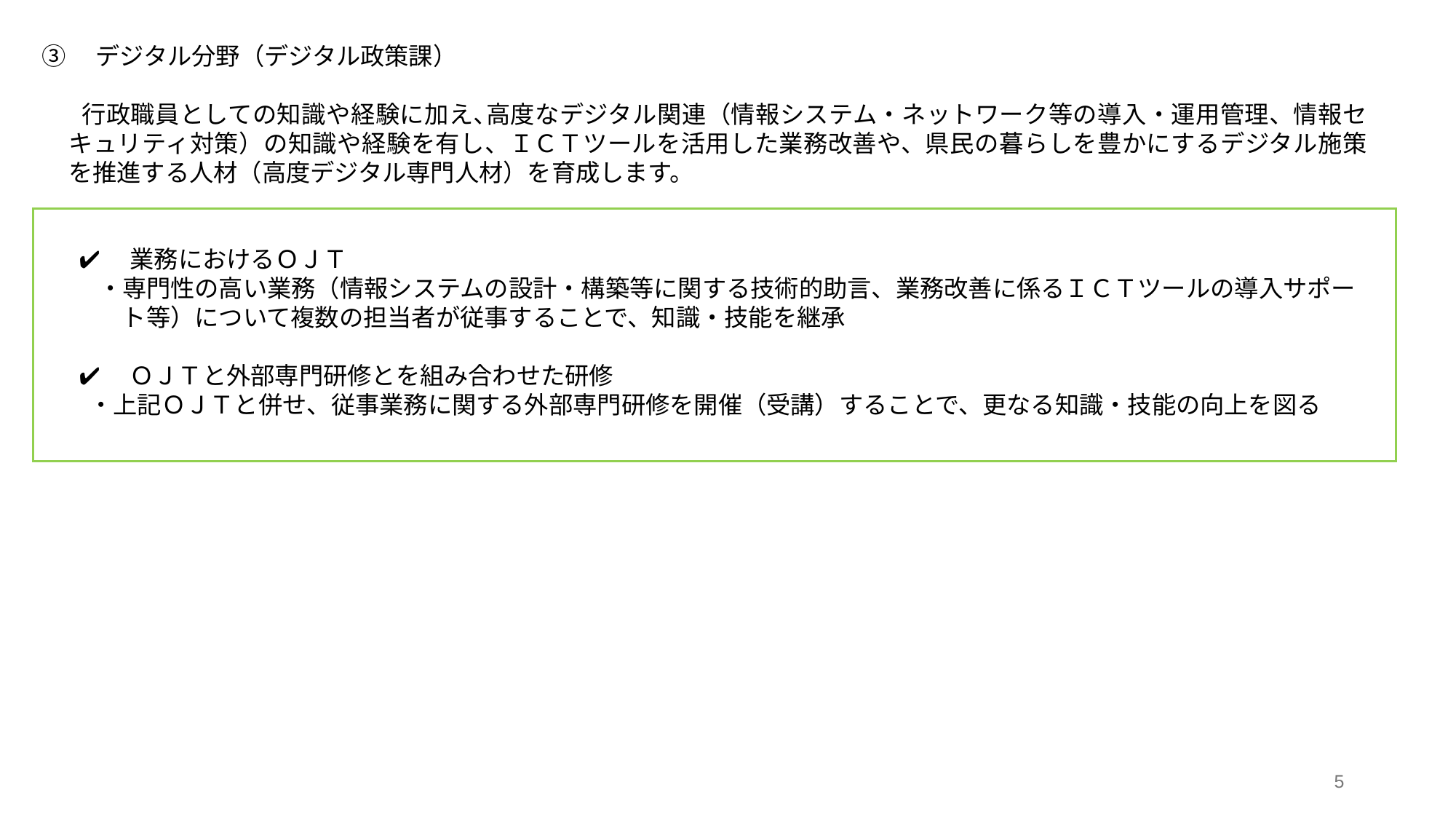

③　デジタル分野（デジタル政策課）

　行政職員としての知識や経験に加え､高度なデジタル関連（情報システム・ネットワーク等の導入・運用管理、情報セキュリティ対策）の知識や経験を有し、ＩＣＴツールを活用した業務改善や、県民の暮らしを豊かにするデジタル施策を推進する人材（高度デジタル専門人材）を育成します。

✔　業務におけるＯＪＴ
・専門性の高い業務（情報システムの設計・構築等に関する技術的助言、業務改善に係るＩＣＴツールの導入サポート等）について複数の担当者が従事することで、知識・技能を継承

✔　ＯＪＴと外部専門研修とを組み合わせた研修
　 ・上記ＯＪＴと併せ、従事業務に関する外部専門研修を開催（受講）することで、更なる知識・技能の向上を図る

5